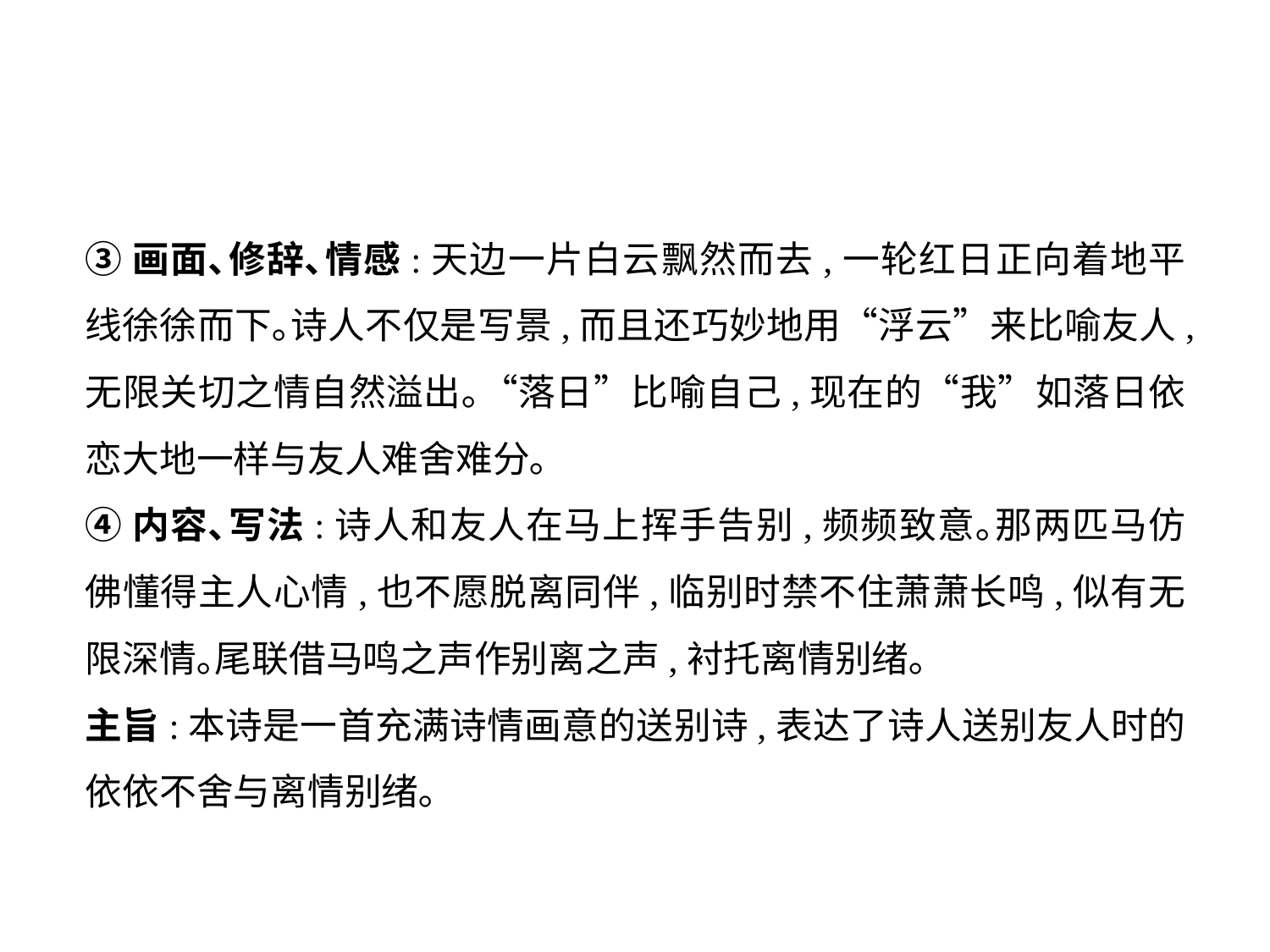

③画面､修辞､情感:天边一片白云飘然而去,一轮红日正向着地平线徐徐而下｡诗人不仅是写景,而且还巧妙地用“浮云”来比喻友人,无限关切之情自然溢出｡“落日”比喻自己,现在的“我”如落日依恋大地一样与友人难舍难分｡
④内容､写法:诗人和友人在马上挥手告别,频频致意｡那两匹马仿佛懂得主人心情,也不愿脱离同伴,临别时禁不住萧萧长鸣,似有无限深情｡尾联借马鸣之声作别离之声,衬托离情别绪｡
主旨:本诗是一首充满诗情画意的送别诗,表达了诗人送别友人时的依依不舍与离情别绪｡